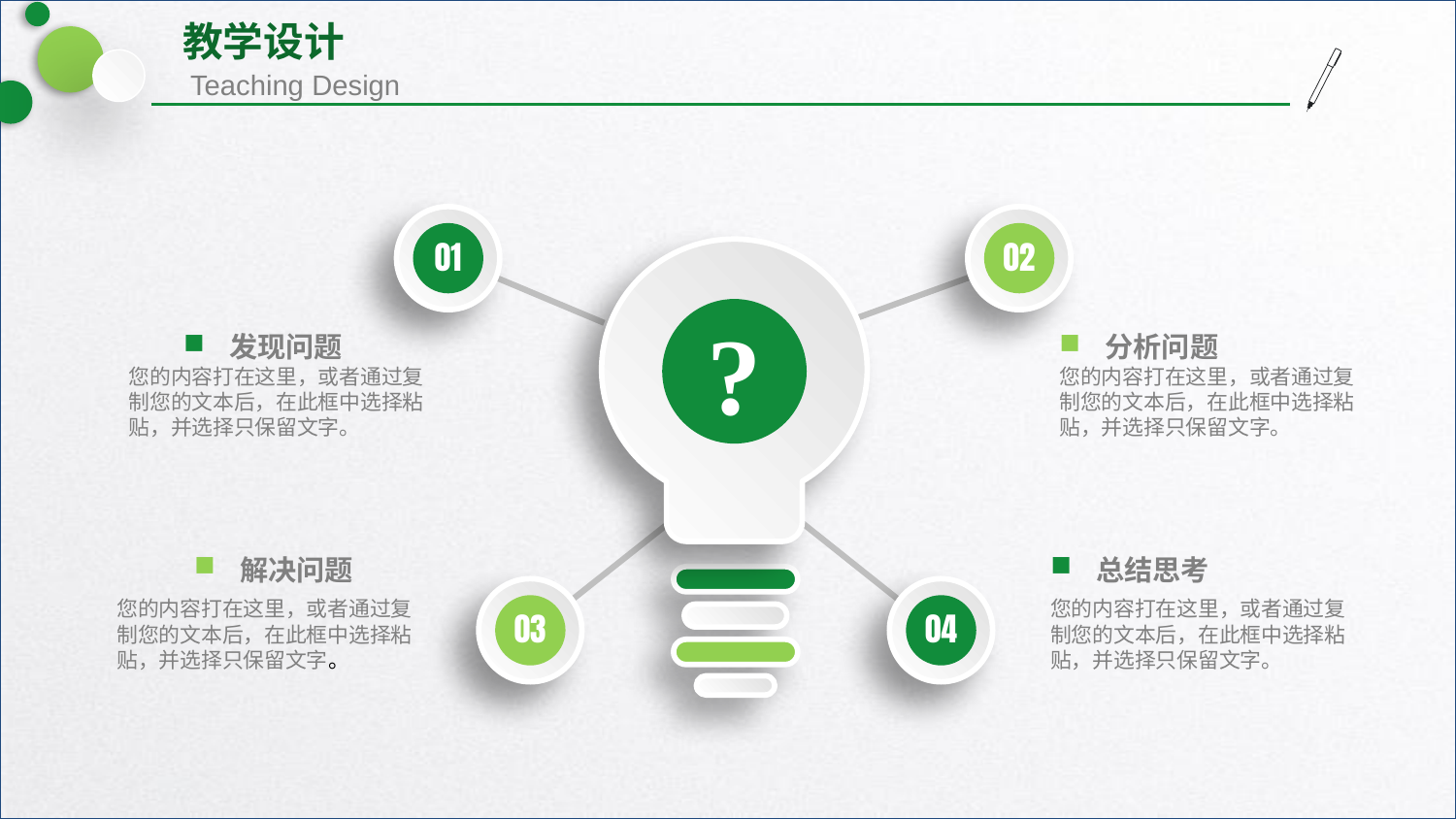

01

02

?
发现问题
分析问题
您的内容打在这里，或者通过复制您的文本后，在此框中选择粘贴，并选择只保留文字。

您的内容打在这里，或者通过复制您的文本后，在此框中选择粘贴，并选择只保留文字。

解决问题
总结思考

03

04
您的内容打在这里，或者通过复制您的文本后，在此框中选择粘贴，并选择只保留文字。

您的内容打在这里，或者通过复制您的文本后，在此框中选择粘贴，并选择只保留文字。